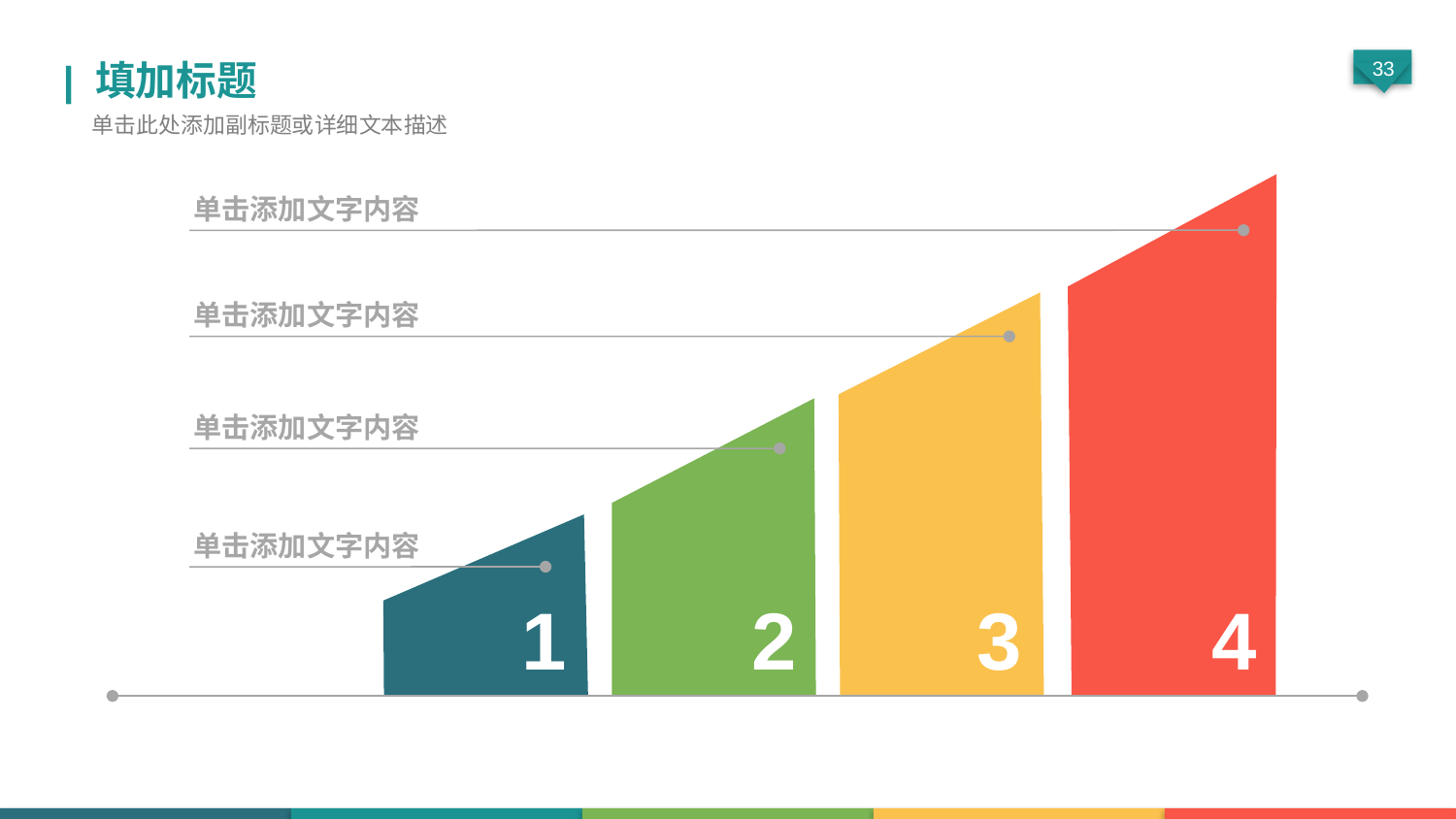

| 填加标题
单击此处添加副标题或详细文本描述

4
单击添加文字内容

单击添加文字内容

3

2
单击添加文字内容

1
单击添加文字内容